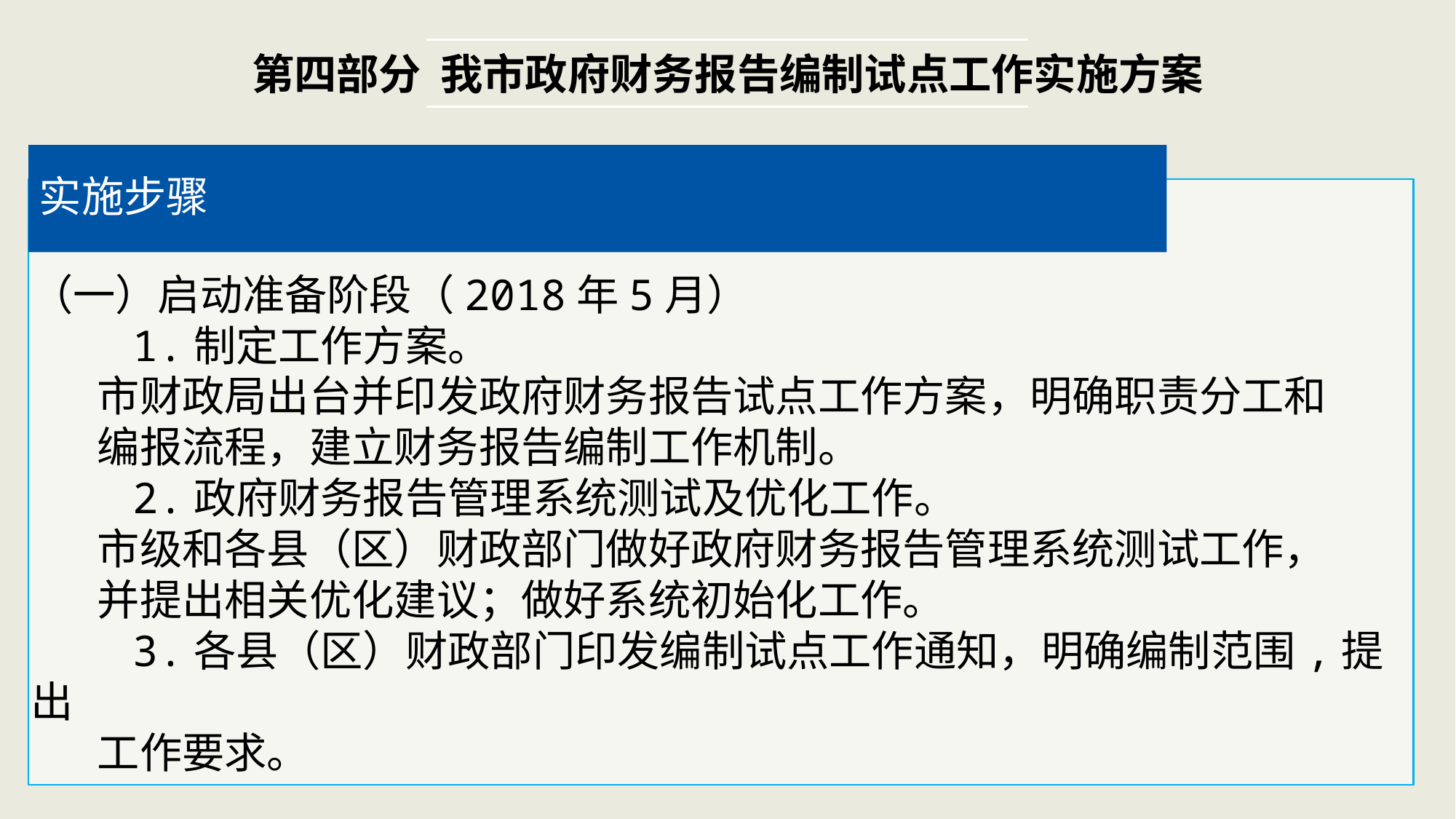

第四部分  我市政府财务报告编制试点工作实施方案

实施步骤

（一）启动准备阶段（2018年5月）
    1.制定工作方案。
      市财政局出台并印发政府财务报告试点工作方案，明确职责分工和
      编报流程，建立财务报告编制工作机制。
    2.政府财务报告管理系统测试及优化工作。
      市级和各县（区）财政部门做好政府财务报告管理系统测试工作，
      并提出相关优化建议；做好系统初始化工作。
    3.各县（区）财政部门印发编制试点工作通知，明确编制范围,提出
      工作要求。
124